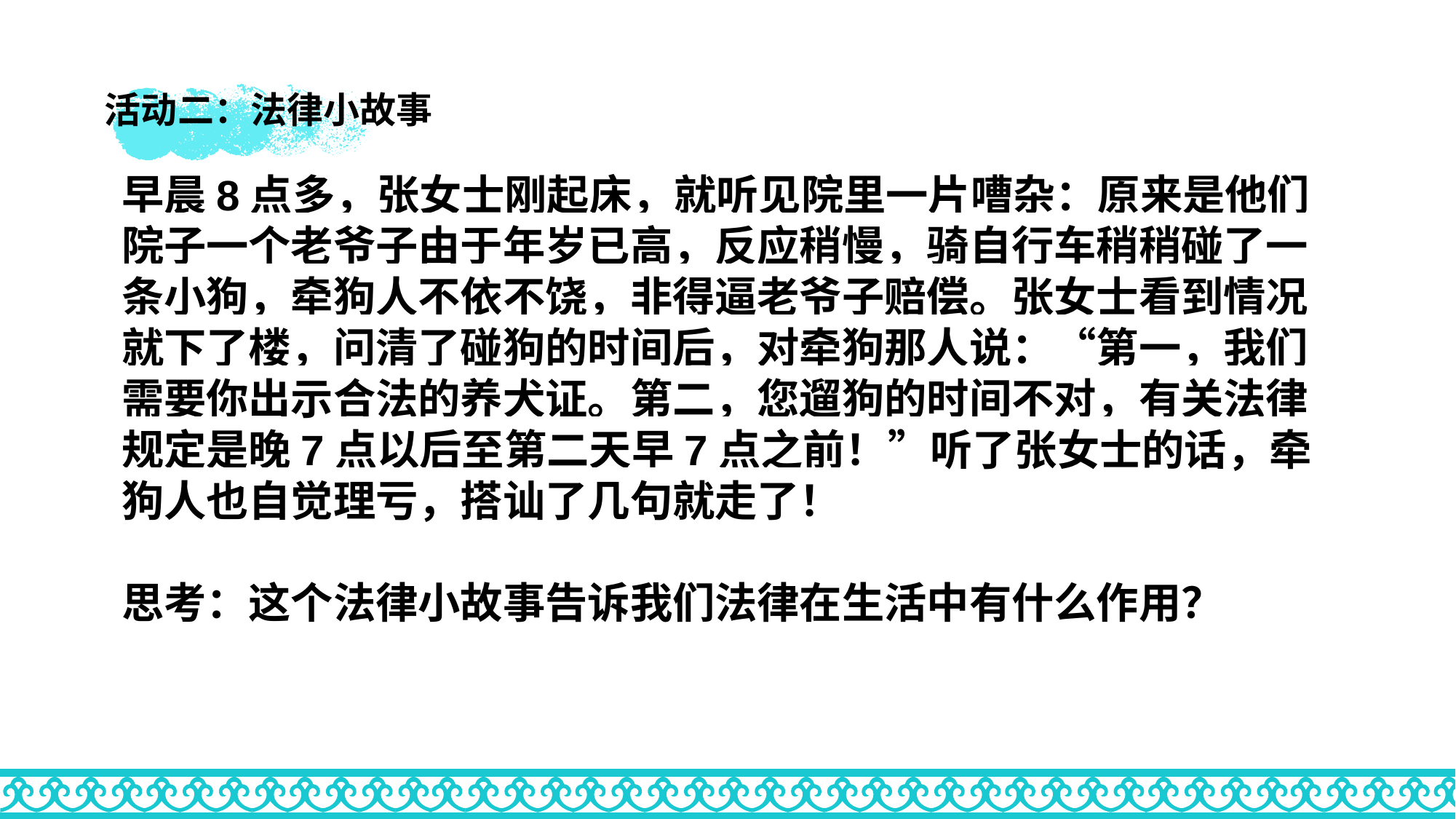

# 活动二：法律小故事
早晨8点多，张女士刚起床，就听见院里一片嘈杂：原来是他们院子一个老爷子由于年岁已高，反应稍慢，骑自行车稍稍碰了一条小狗，牵狗人不依不饶，非得逼老爷子赔偿。张女士看到情况就下了楼，问清了碰狗的时间后，对牵狗那人说：“第一，我们需要你出示合法的养犬证。第二，您遛狗的时间不对，有关法律规定是晚7点以后至第二天早7点之前！”听了张女士的话，牵狗人也自觉理亏，搭讪了几句就走了！  思考：这个法律小故事告诉我们法律在生活中有什么作用？